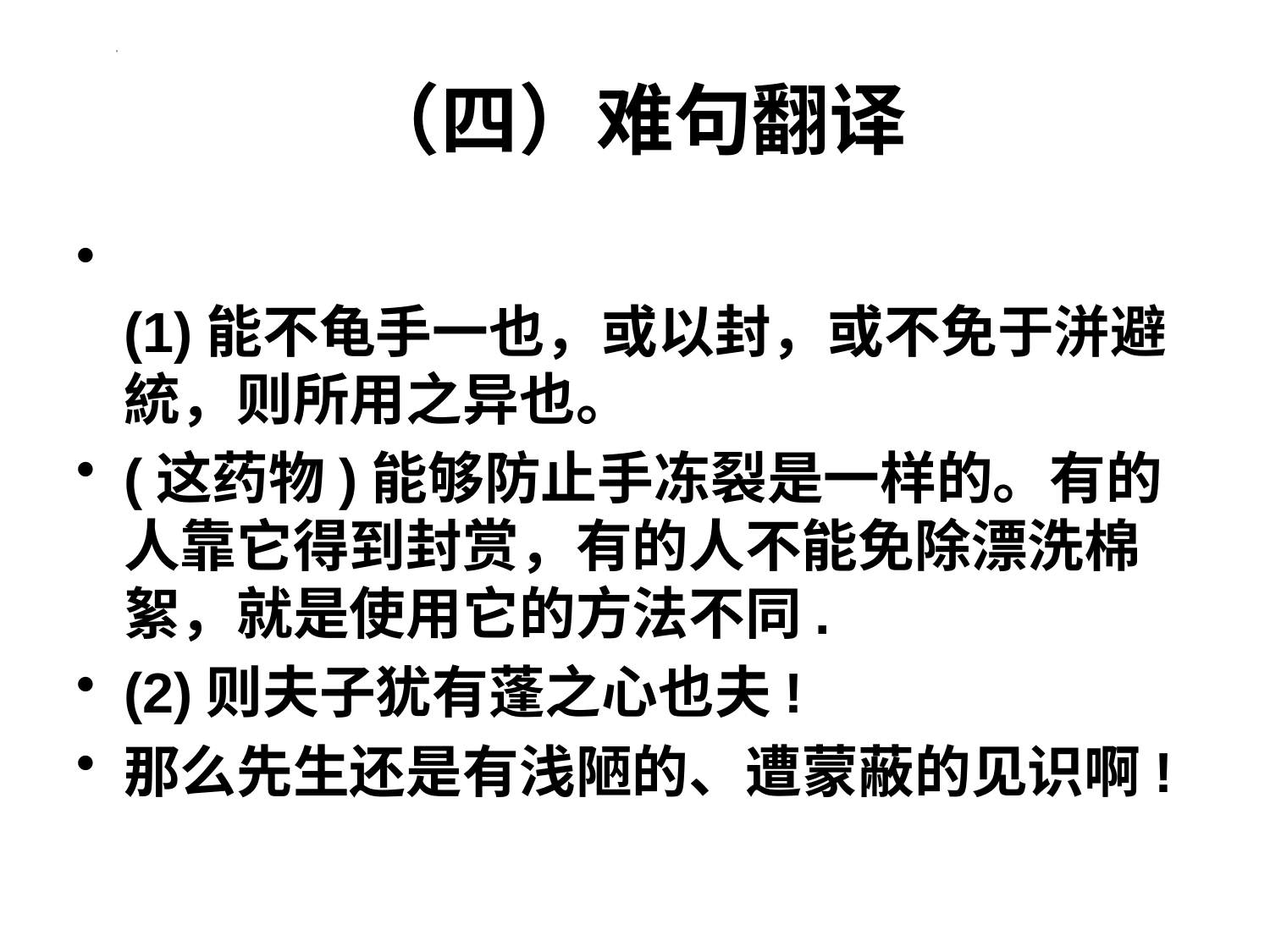

# （四）难句翻译
(1)能不龟手一也，或以封，或不免于洴避統，则所用之异也。
(这药物)能够防止手冻裂是一样的。有的人靠它得到封赏，有的人不能免除漂洗棉絮，就是使用它的方法不同.
(2)则夫子犹有蓬之心也夫!
那么先生还是有浅陋的、遭蒙蔽的见识啊!